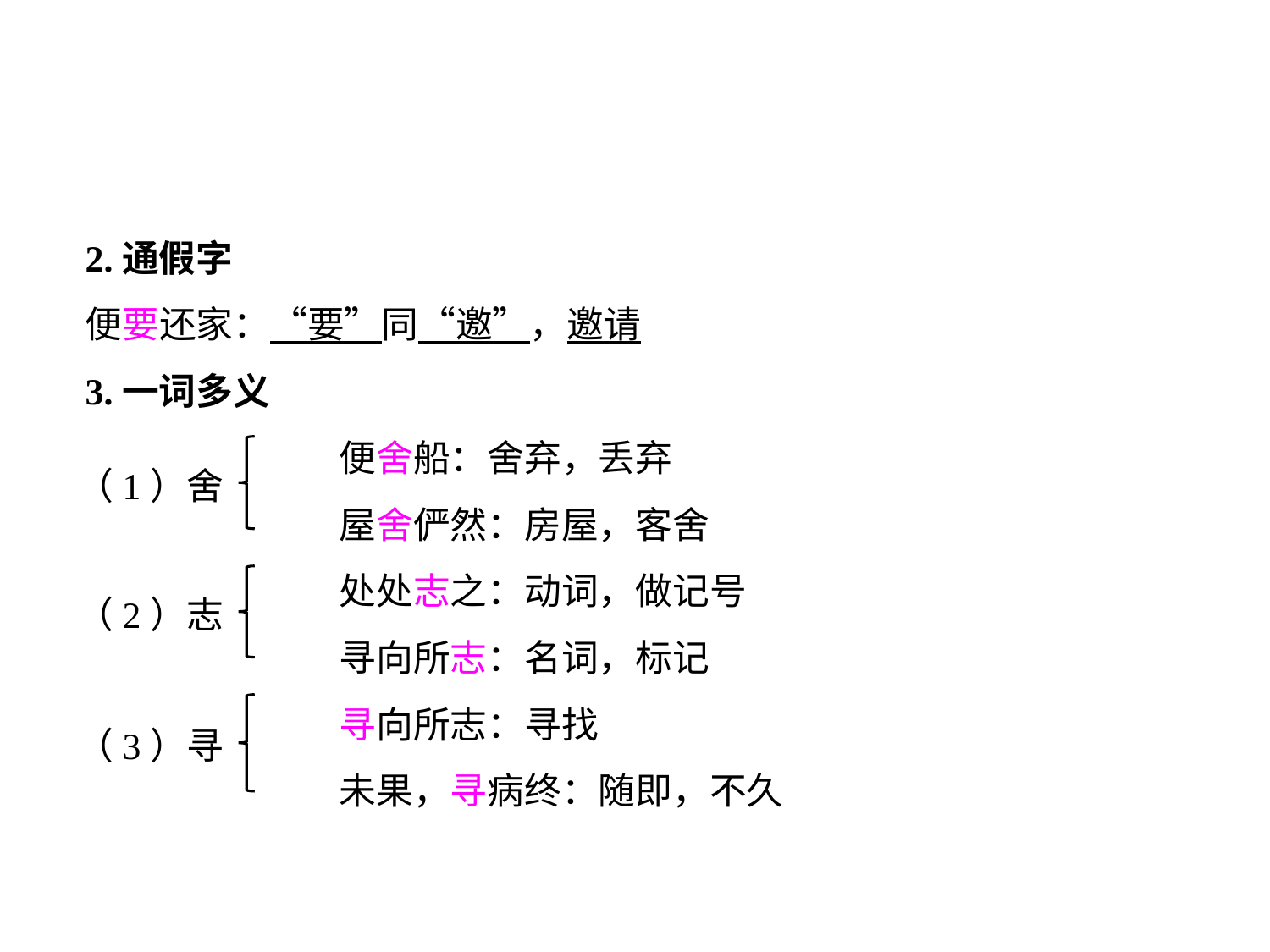

2.通假字
便要还家：“要”同“邀”，邀请
3.一词多义
		便舍船：舍弃，丢弃
		屋舍俨然：房屋，客舍
		处处志之：动词，做记号
		寻向所志：名词，标记
		寻向所志：寻找
		未果，寻病终：随即，不久

（1）舍

（2）志

（3）寻